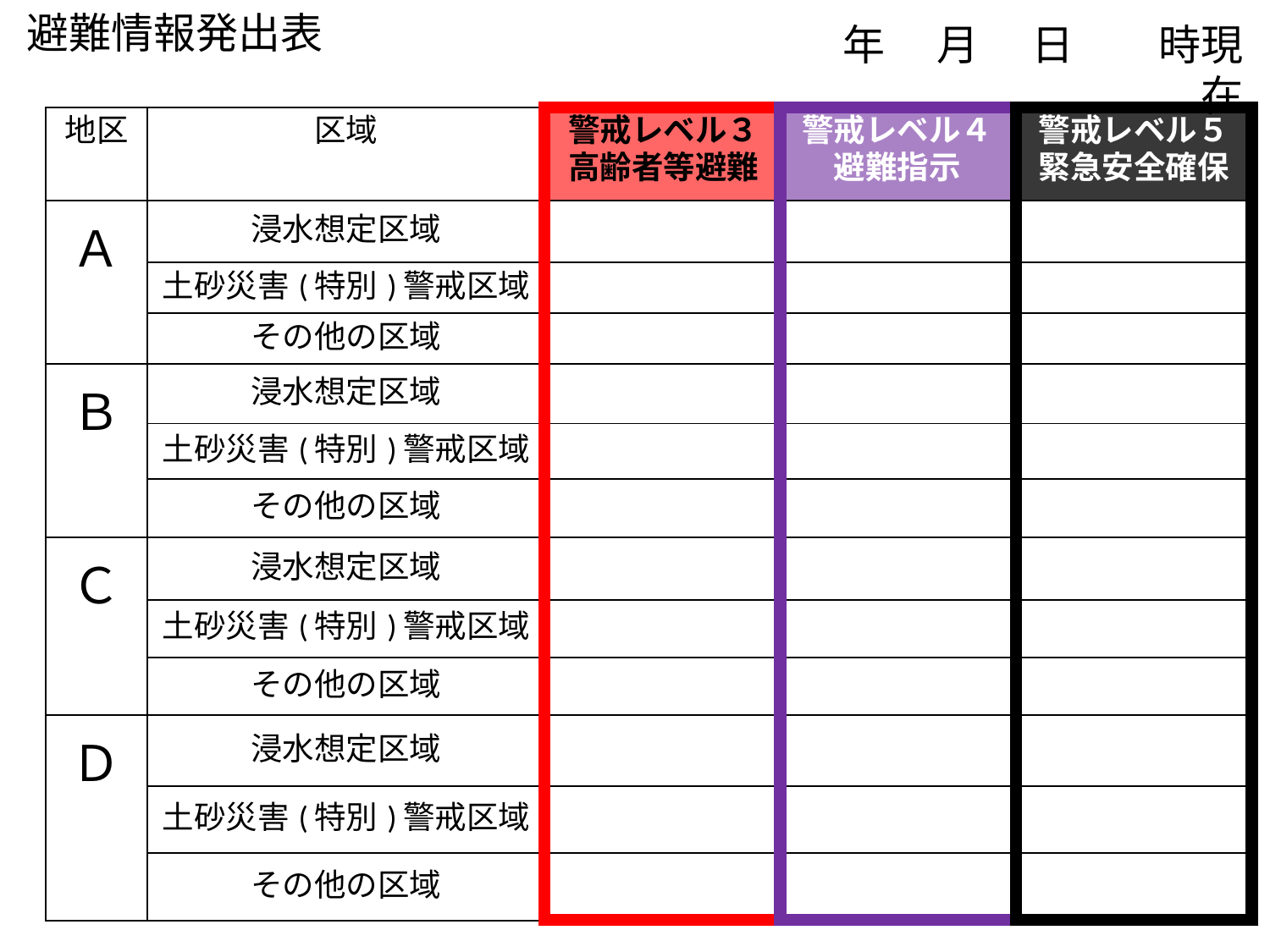

避難情報発出表
年　 月 　日　　時現在
| 地区 | 区域 | 警戒レベル３ 高齢者等避難 | 警戒レベル４ 避難指示 | 警戒レベル５ 緊急安全確保 |
| --- | --- | --- | --- | --- |
| Ａ | 浸水想定区域 |  |  |  |
|  | 土砂災害(特別)警戒区域 |  |  |  |
|  | その他の区域 |  |  |  |
| Ｂ | 浸水想定区域 |  |  |  |
|  | 土砂災害(特別)警戒区域 |  |  |  |
|  | その他の区域 |  |  |  |
| Ｃ | 浸水想定区域 |  |  |  |
|  | 土砂災害(特別)警戒区域 |  |  |  |
|  | その他の区域 |  |  |  |
| Ｄ | 浸水想定区域 |  |  |  |
|  | 土砂災害(特別)警戒区域 |  |  |  |
|  | その他の区域 |  |  |  |